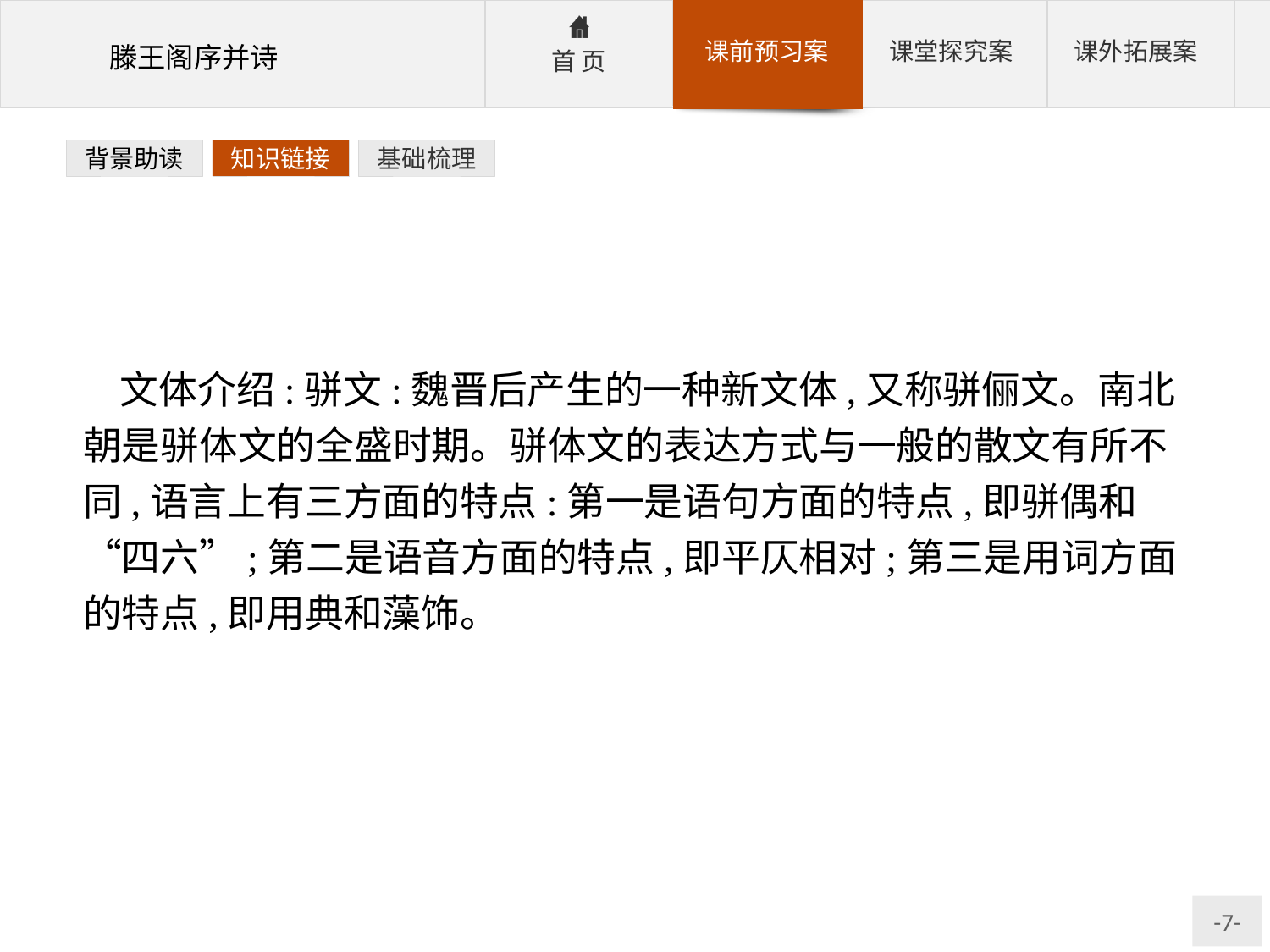

背景助读
知识链接
基础梳理
文体介绍:骈文:魏晋后产生的一种新文体,又称骈俪文。南北朝是骈体文的全盛时期。骈体文的表达方式与一般的散文有所不同,语言上有三方面的特点:第一是语句方面的特点,即骈偶和“四六”;第二是语音方面的特点,即平仄相对;第三是用词方面的特点,即用典和藻饰。